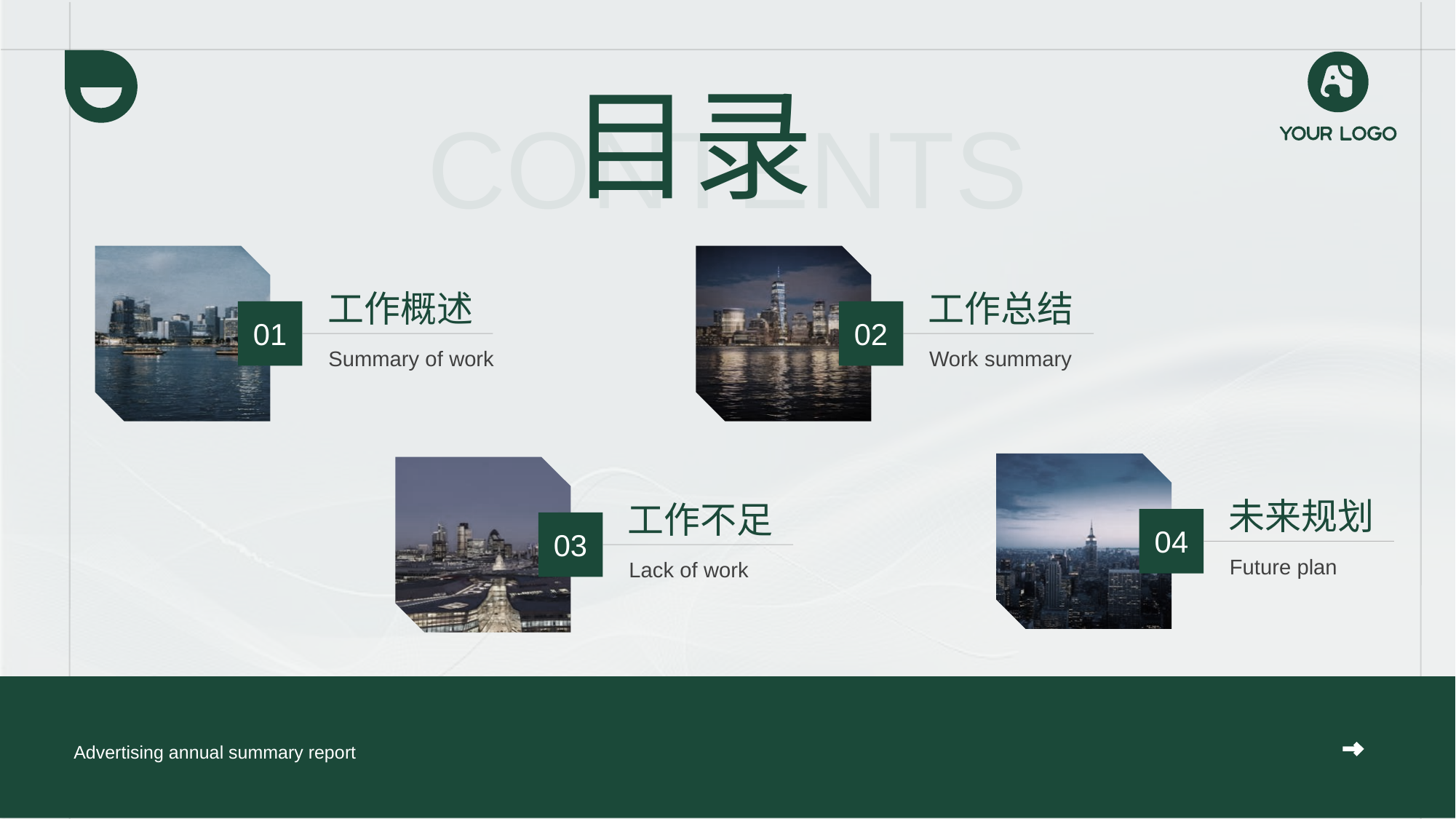

目录
CONTENTS

工作总结
工作概述
02
01
Work summary
Summary of work

未来规划
工作不足
04
03
Future plan
Lack of work
Advertising annual summary report